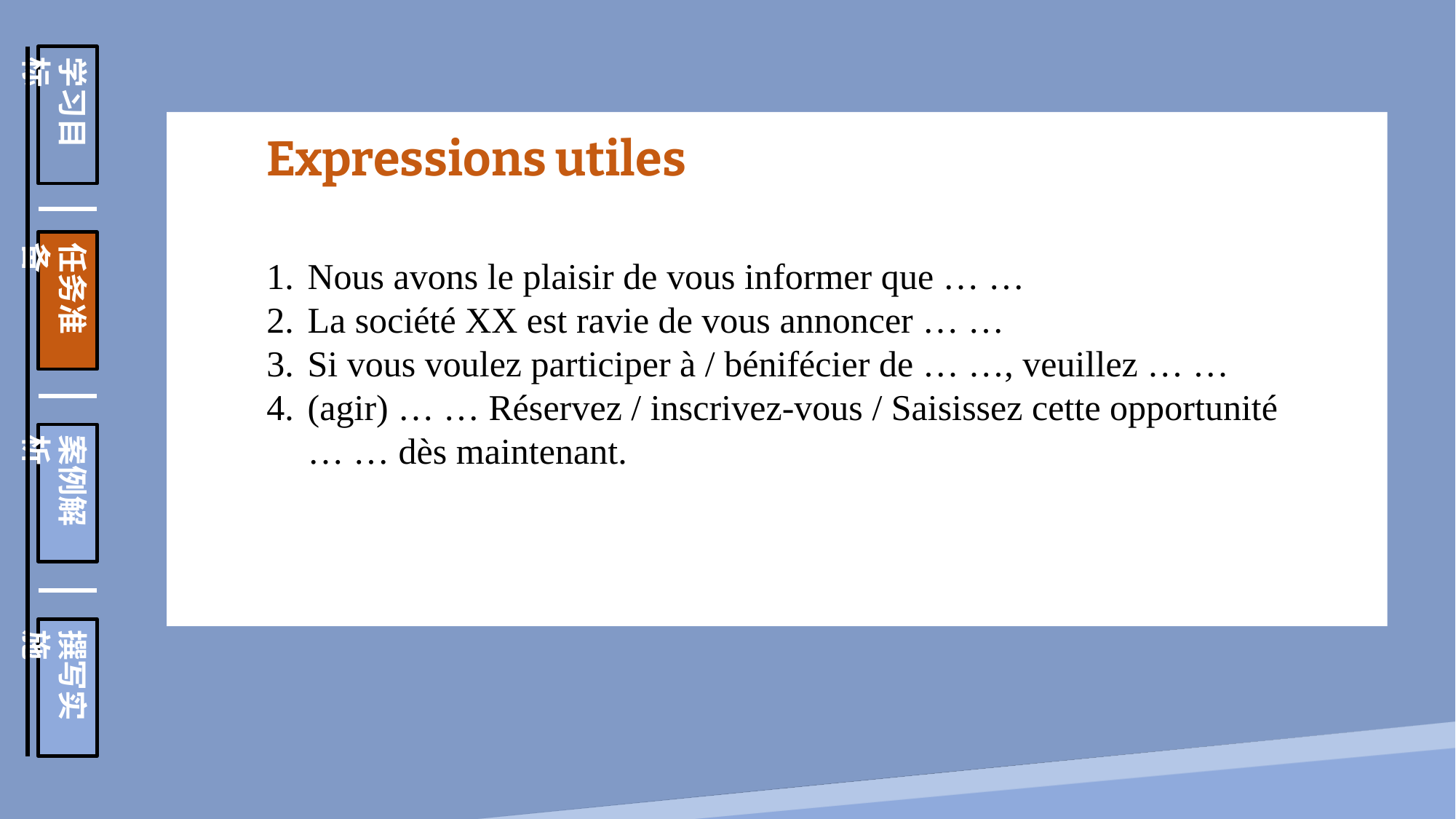

学习目标
任务准备
案例解析
撰写实施

Expressions utiles
Nous avons le plaisir de vous informer que … …
La société XX est ravie de vous annoncer … …
Si vous voulez participer à / bénifécier de … …, veuillez … …
(agir) … … Réservez / inscrivez-vous / Saisissez cette opportunité … … dès maintenant.